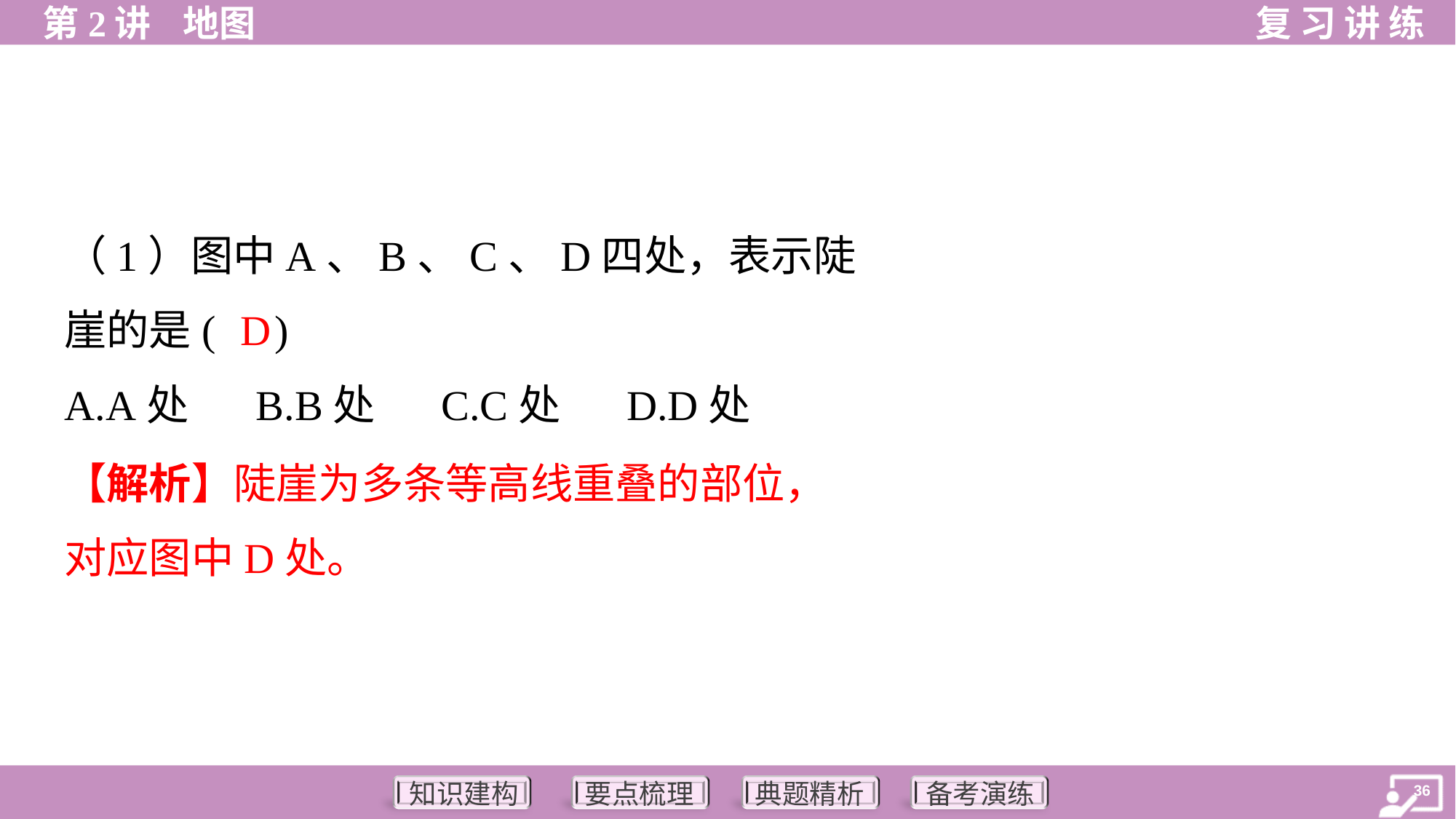

（1）图中A、B、C、D四处，表示陡
崖的是(     )
D
A.A处	B.B处	C.C处	D.D处
【解析】陡崖为多条等高线重叠的部位，
对应图中D处。